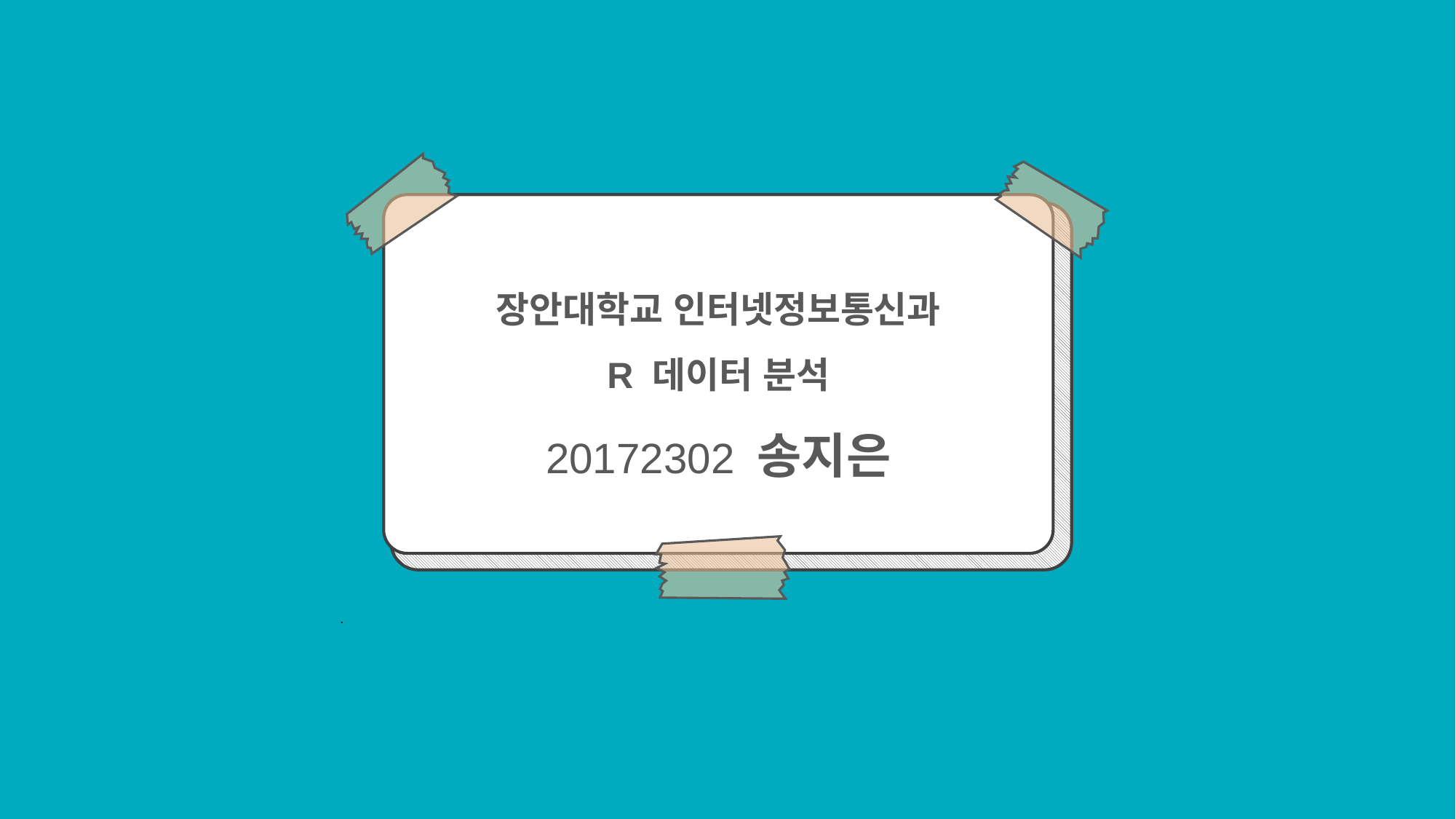

장안대학교 인터넷정보통신과
R 데이터 분석
20172302 송지은

.